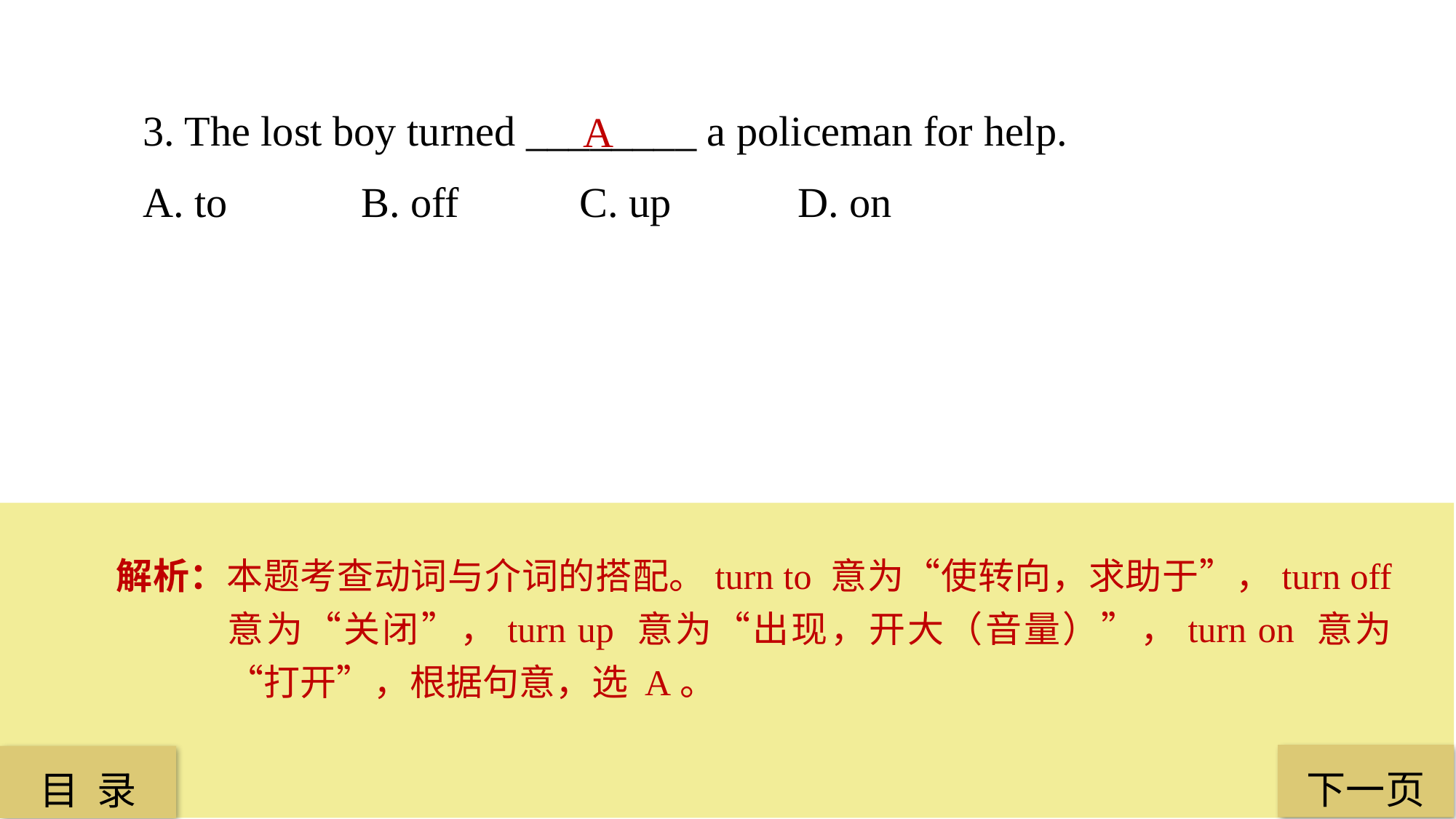

3. The lost boy turned ________ a policeman for help.
A. to	 	B. off	 	C. up	 	D. on
A
解析：本题考查动词与介词的搭配。turn to 意为“使转向，求助于”，turn off 意为“关闭”，turn up 意为“出现，开大（音量）”，turn on 意为“打开”，根据句意，选 A。